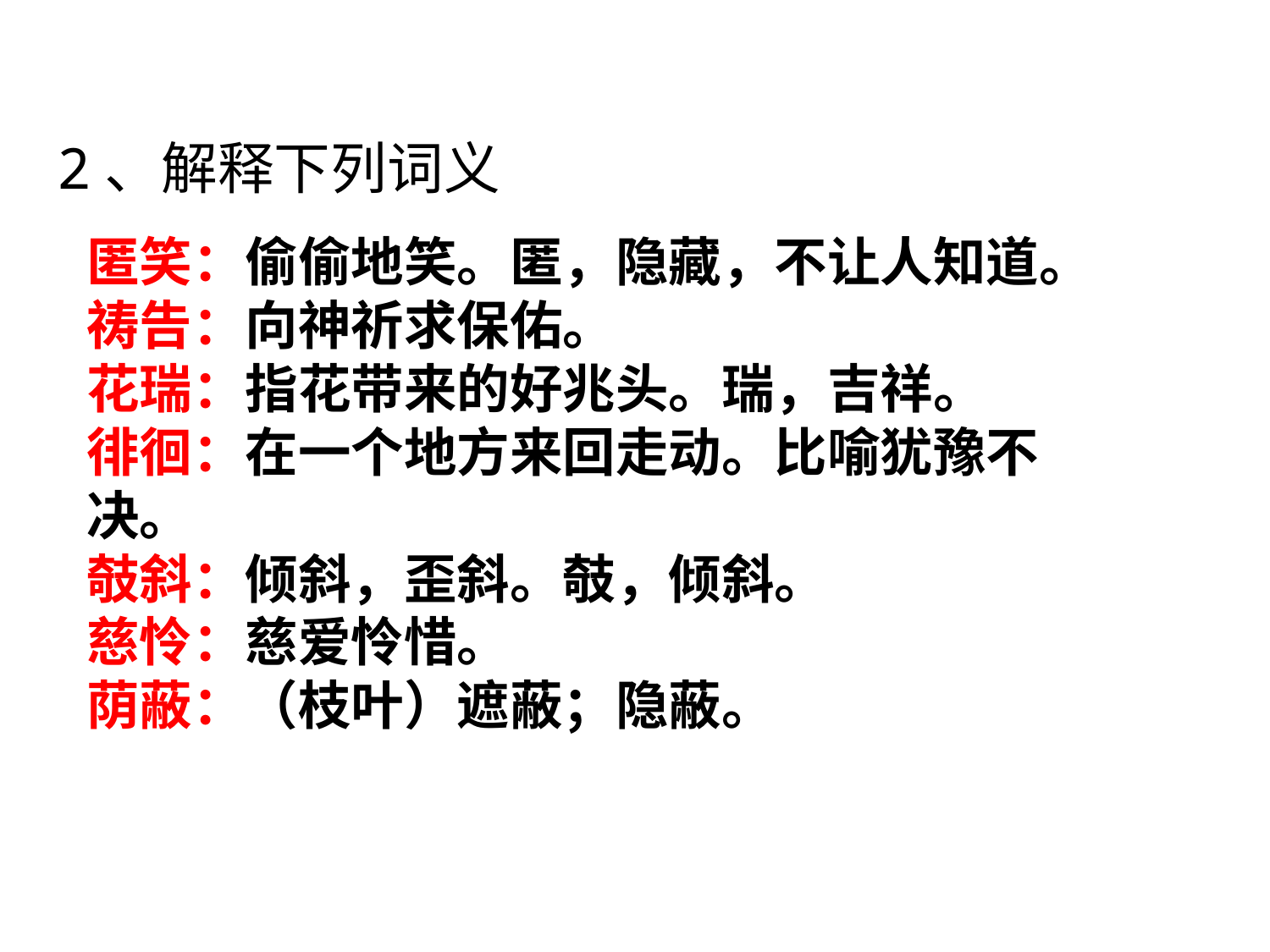

2、解释下列词义
匿笑：偷偷地笑。匿，隐藏，不让人知道。
祷告：向神祈求保佑。
花瑞：指花带来的好兆头。瑞，吉祥。
徘徊：在一个地方来回走动。比喻犹豫不决。
攲斜：倾斜，歪斜。攲，倾斜。
慈怜：慈爱怜惜。
荫蔽：（枝叶）遮蔽；隐蔽。